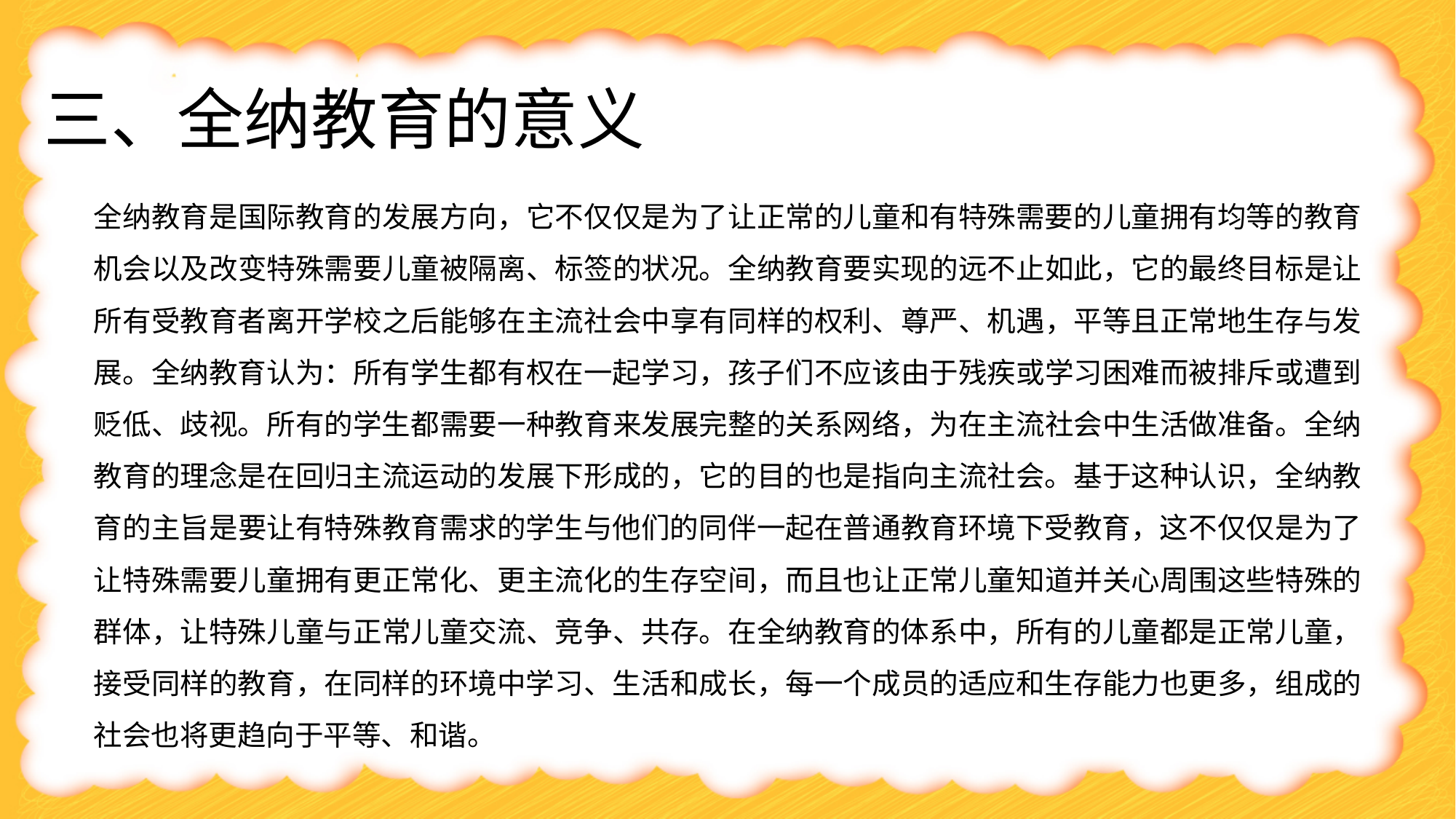

# 三、全纳教育的意义
全纳教育是国际教育的发展方向，它不仅仅是为了让正常的儿童和有特殊需要的儿童拥有均等的教育机会以及改变特殊需要儿童被隔离、标签的状况。全纳教育要实现的远不止如此，它的最终目标是让所有受教育者离开学校之后能够在主流社会中享有同样的权利、尊严、机遇，平等且正常地生存与发展。全纳教育认为：所有学生都有权在一起学习，孩子们不应该由于残疾或学习困难而被排斥或遭到贬低、歧视。所有的学生都需要一种教育来发展完整的关系网络，为在主流社会中生活做准备。全纳教育的理念是在回归主流运动的发展下形成的，它的目的也是指向主流社会。基于这种认识，全纳教育的主旨是要让有特殊教育需求的学生与他们的同伴一起在普通教育环境下受教育，这不仅仅是为了让特殊需要儿童拥有更正常化、更主流化的生存空间，而且也让正常儿童知道并关心周围这些特殊的群体，让特殊儿童与正常儿童交流、竞争、共存。在全纳教育的体系中，所有的儿童都是正常儿童，接受同样的教育，在同样的环境中学习、生活和成长，每一个成员的适应和生存能力也更多，组成的社会也将更趋向于平等、和谐。